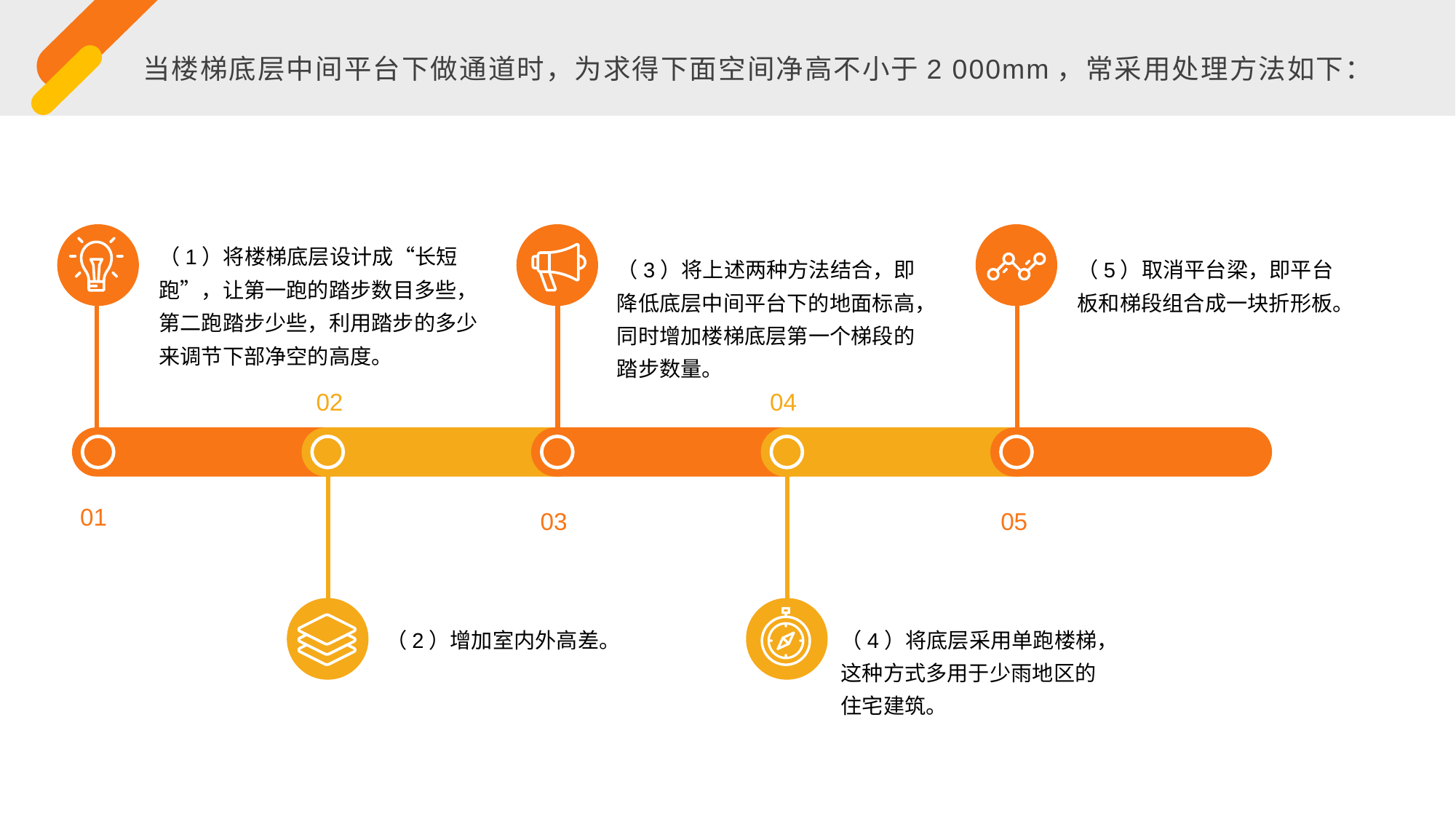

当楼梯底层中间平台下做通道时，为求得下面空间净高不小于2 000mm，常采用处理方法如下：

（1）将楼梯底层设计成“长短跑”，让第一跑的踏步数目多些，第二跑踏步少些，利用踏步的多少来调节下部净空的高度。

（5）取消平台梁，即平台板和梯段组合成一块折形板。
（3）将上述两种方法结合，即降低底层中间平台下的地面标高，同时增加楼梯底层第一个梯段的踏步数量。

02
04

01
03
05

（2）增加室内外高差。
（4）将底层采用单跑楼梯，这种方式多用于少雨地区的住宅建筑。